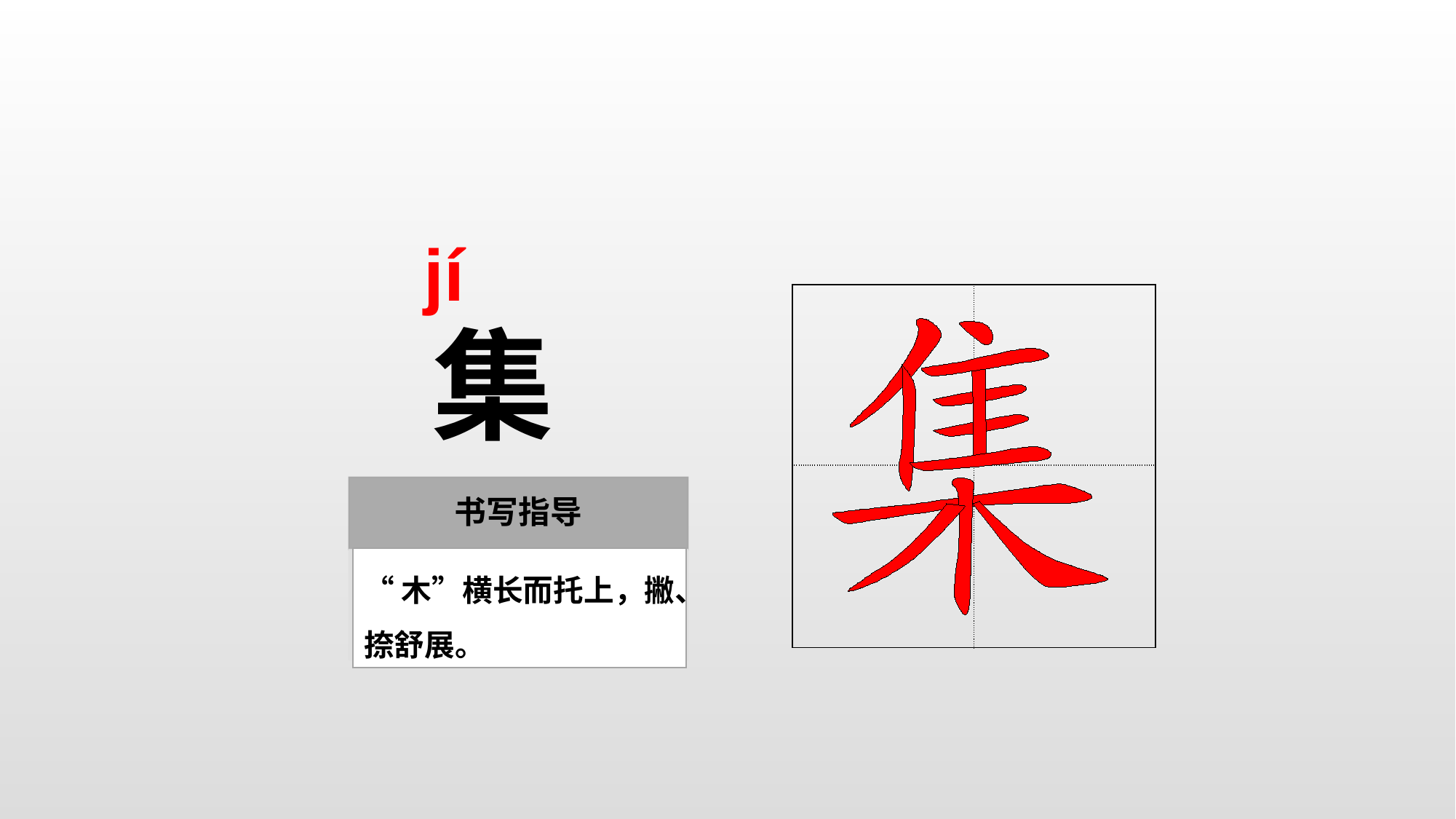

jí
|  |  |
| --- | --- |
|  |  |
集

书写指导
“木”横长而托上，撇、捺舒展。